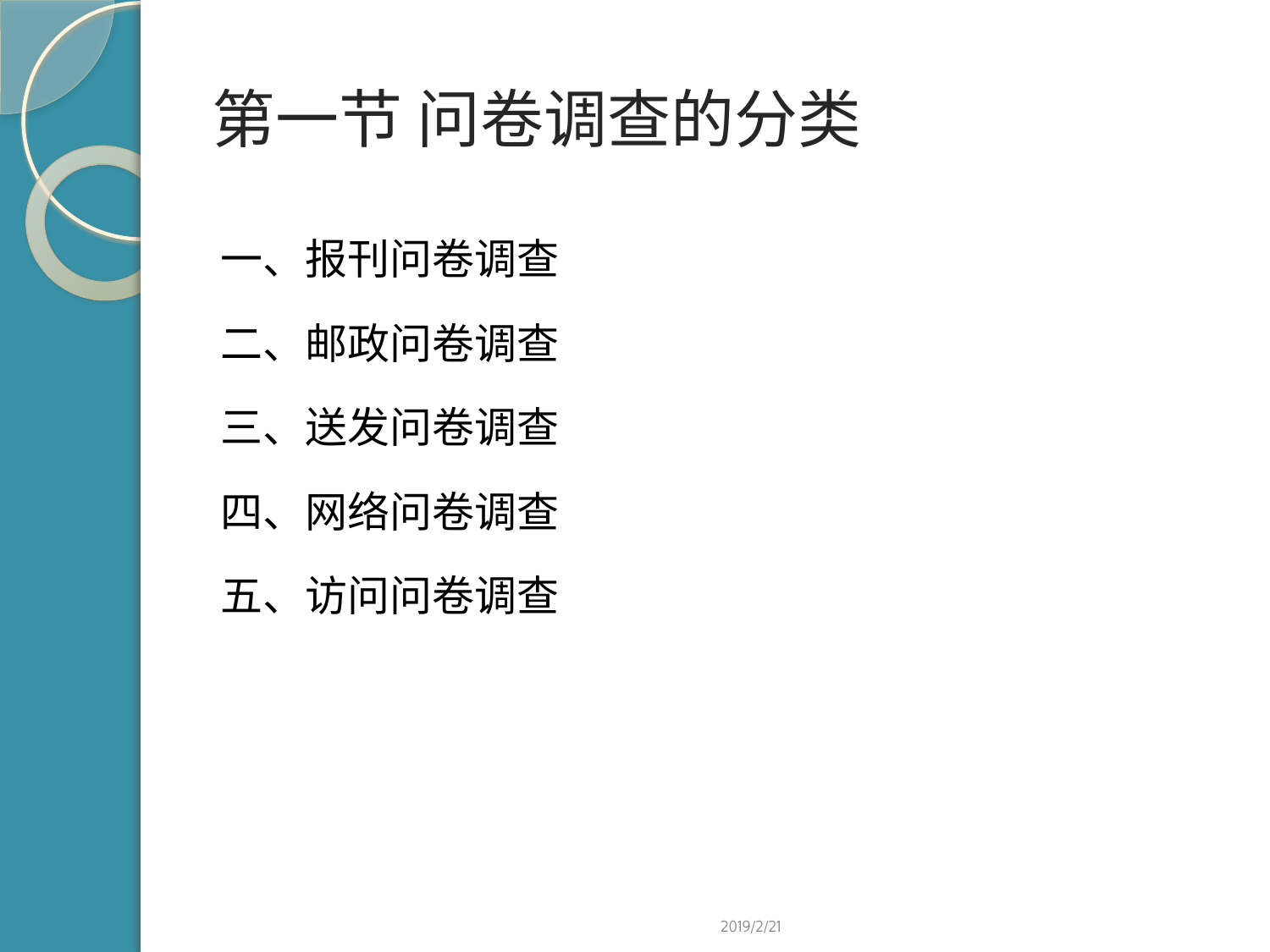

# 第一节 问卷调查的分类
一、报刊问卷调查
二、邮政问卷调查
三、送发问卷调查
四、网络问卷调查
五、访问问卷调查

2019/2/21